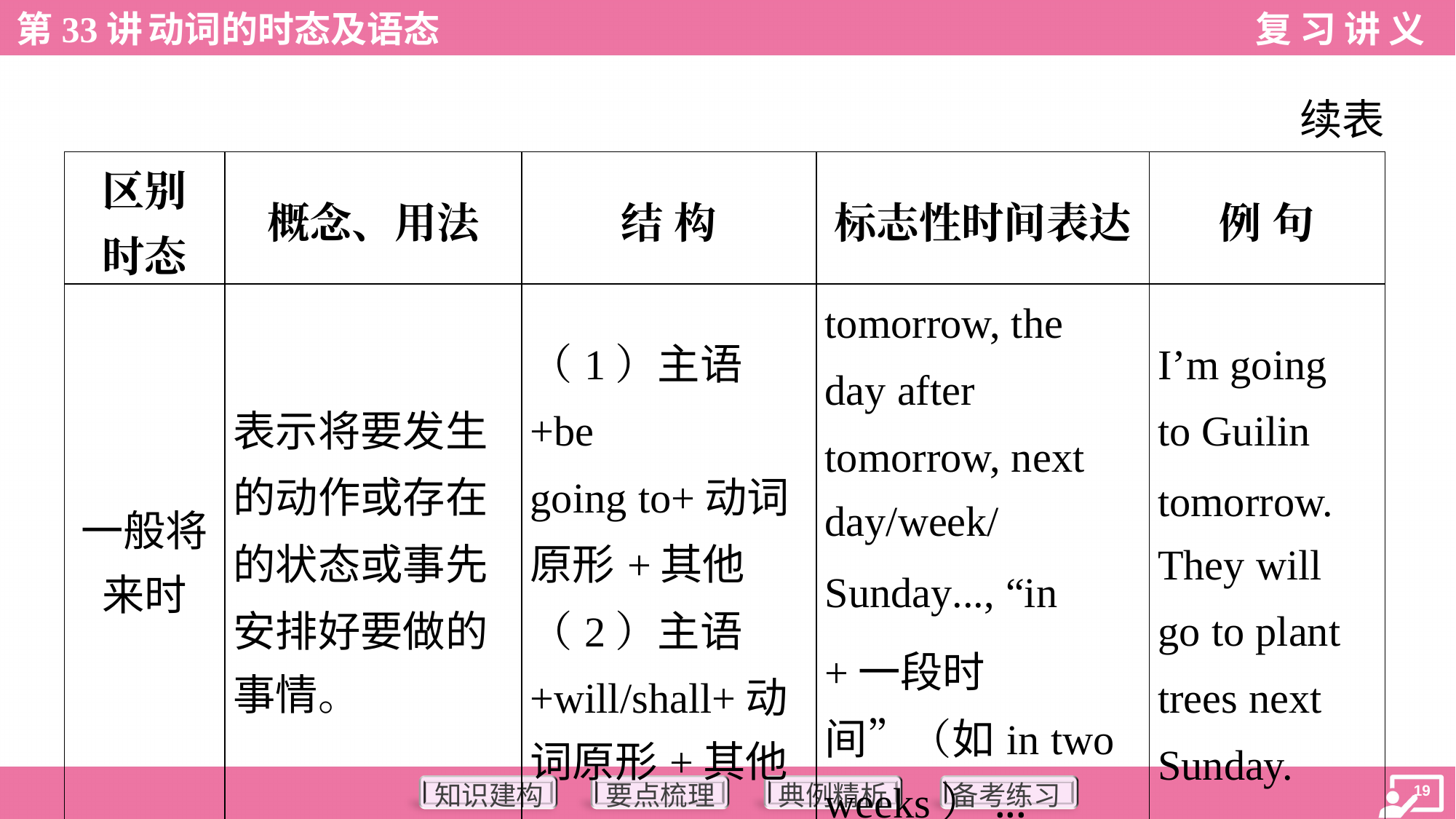

续表
| 区别 时态 | 概念、用法 | 结 构 | 标志性时间表达 | 例 句 |
| --- | --- | --- | --- | --- |
| 一般将 来时 | 表示将要发生 的动作或存在 的状态或事先 安排好要做的 事情。 | （1）主语+be going to+动词 原形+其他 （2）主语 +will/shall+动 词原形+其他 | tomorrow, the day after tomorrow, next day/week/Sunday..., “in +一段时 间”（如in two weeks）... | I’m going to Guilin tomorrow. They will go to plant trees next Sunday. |